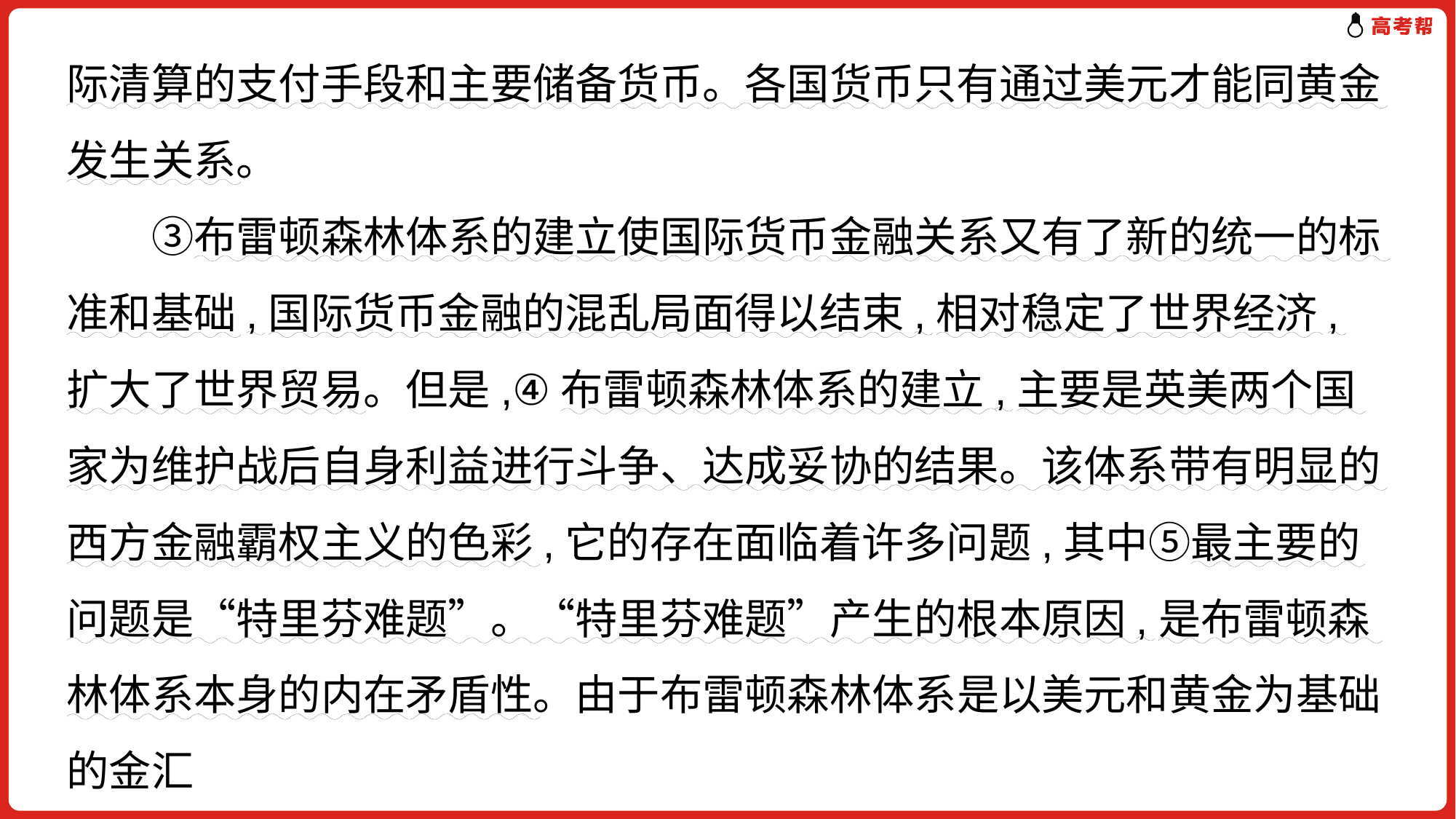

际清算的支付手段和主要储备货币。各国货币只有通过美元才能同黄金发生关系。
　　③布雷顿森林体系的建立使国际货币金融关系又有了新的统一的标准和基础,国际货币金融的混乱局面得以结束,相对稳定了世界经济,扩大了世界贸易。但是,④布雷顿森林体系的建立,主要是英美两个国家为维护战后自身利益进行斗争、达成妥协的结果。该体系带有明显的西方金融霸权主义的色彩,它的存在面临着许多问题,其中⑤最主要的问题是“特里芬难题”。“特里芬难题”产生的根本原因,是布雷顿森林体系本身的内在矛盾性。由于布雷顿森林体系是以美元和黄金为基础的金汇